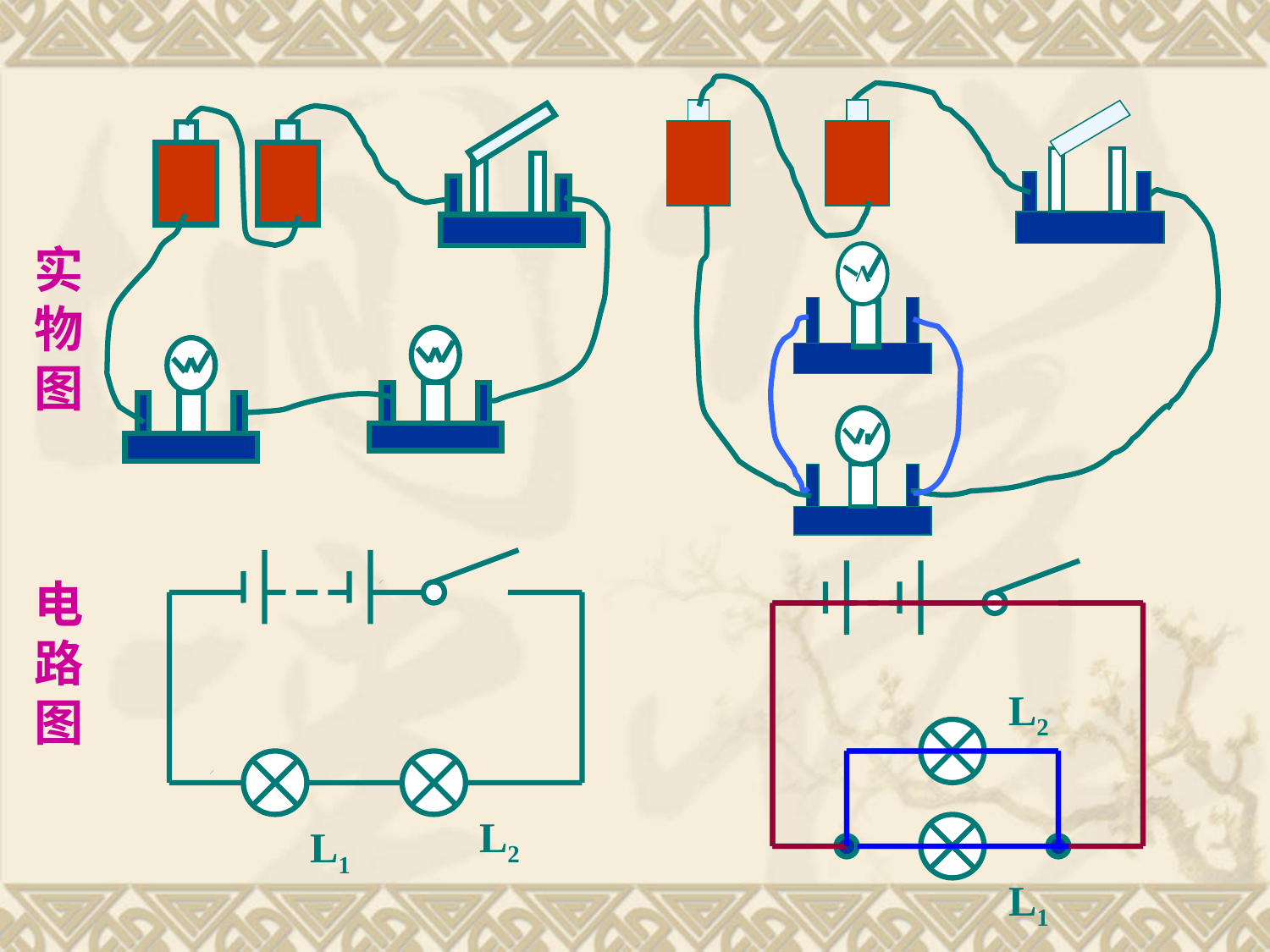

实
物
图

电
路
图

L2

L2
L1

L1